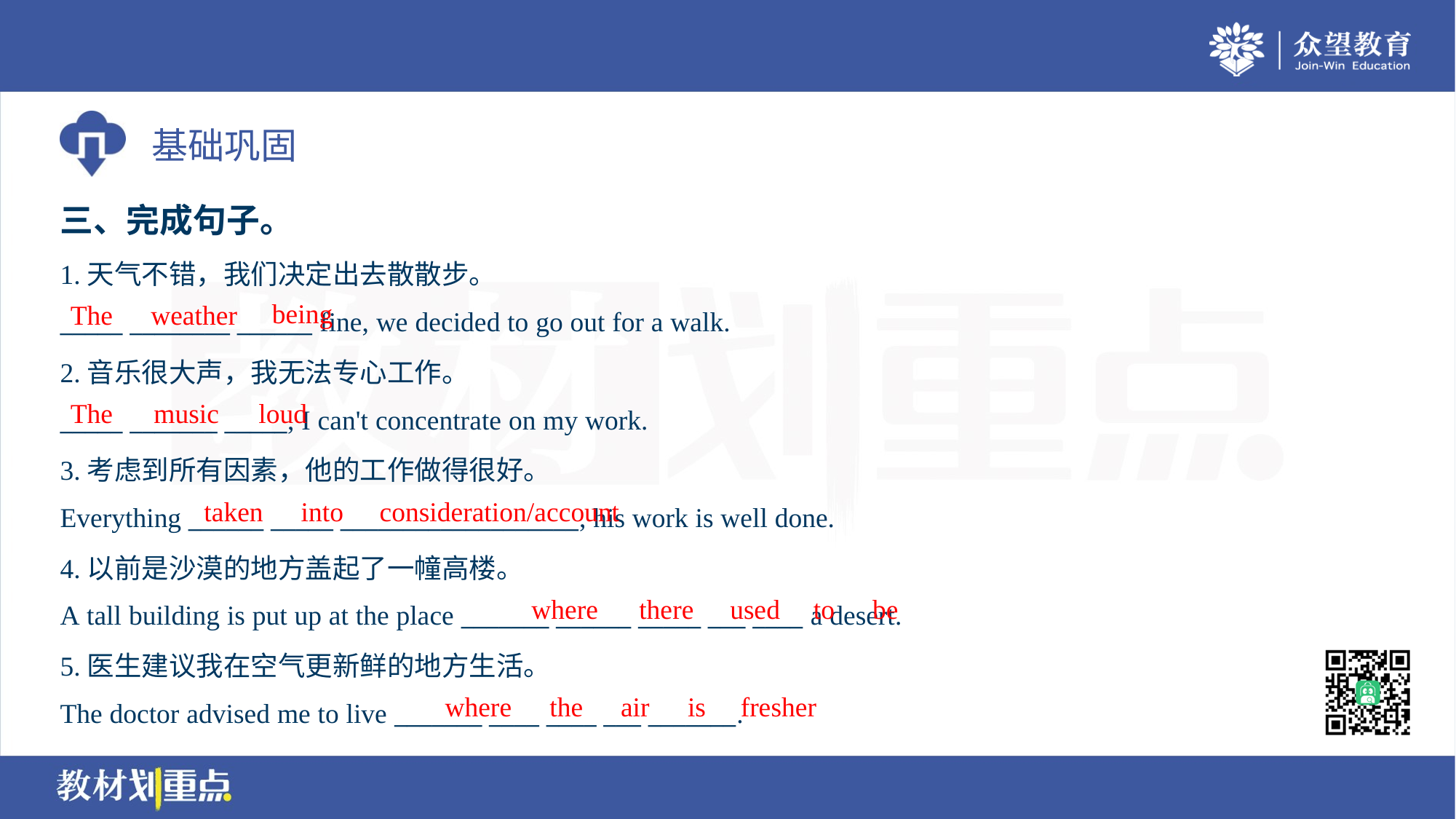

三、完成句子。
1.天气不错，我们决定出去散散步。
_____ ________ ______ fine, we decided to go out for a walk.
being
The
weather
2.音乐很大声，我无法专心工作。
_____ _______ _____, I can't concentrate on my work.
The
music
loud
3.考虑到所有因素，他的工作做得很好。
Everything ______ _____ ___________________, his work is well done.
taken
into
consideration/account
4.以前是沙漠的地方盖起了一幢高楼。
A tall building is put up at the place _______ ______ _____ ___ ____ a desert.
where
there
used
to
be
5.医生建议我在空气更新鲜的地方生活。
The doctor advised me to live _______ ____ ____ ___ _______.
where
the
air
is
fresher